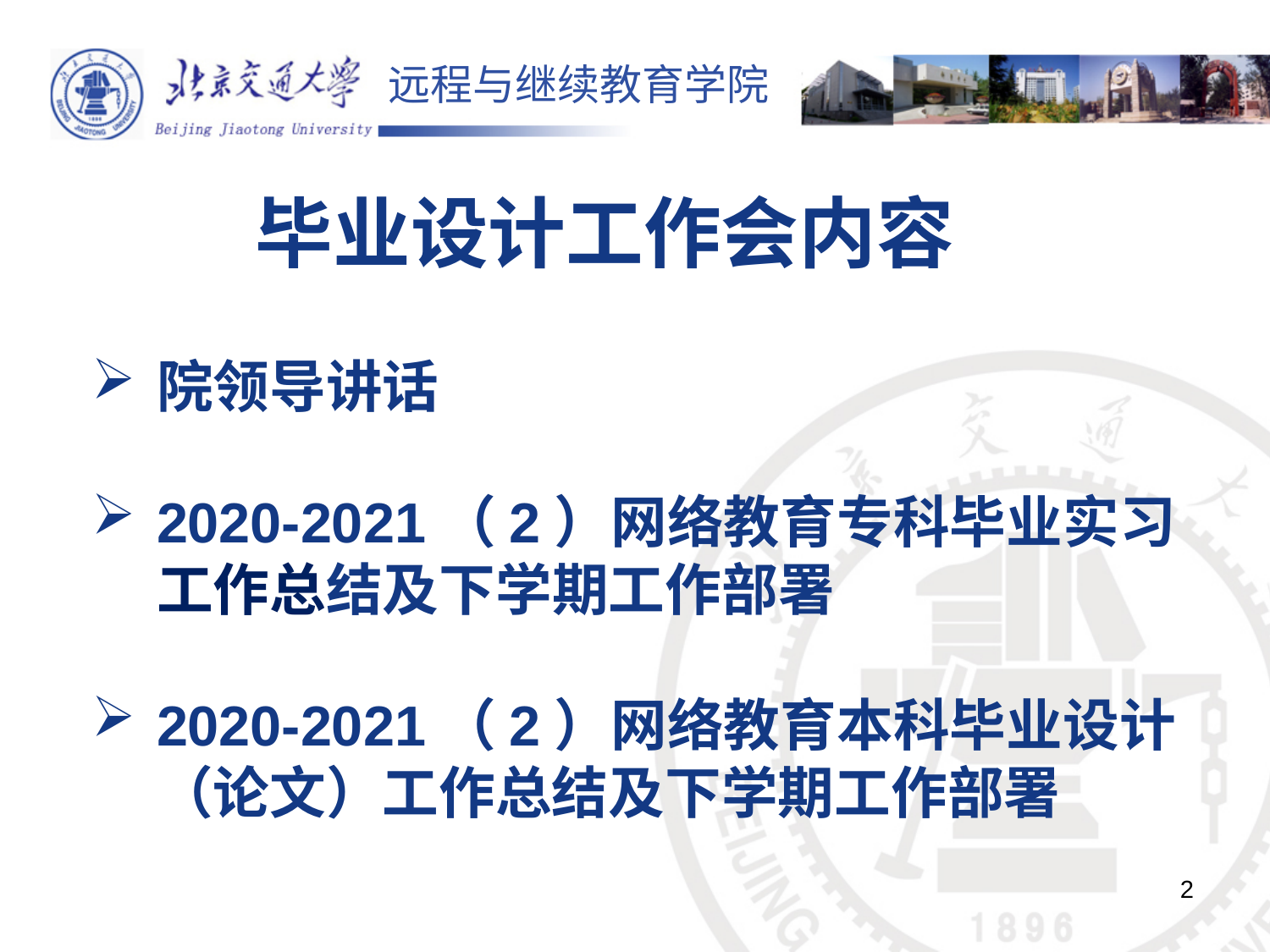

毕业设计工作会内容

院领导讲话

2020-2021（2）网络教育专科毕业实习  工作总结及下学期工作部署

2020-2021（2）网络教育本科毕业设计（论文）工作总结及下学期工作部署

2